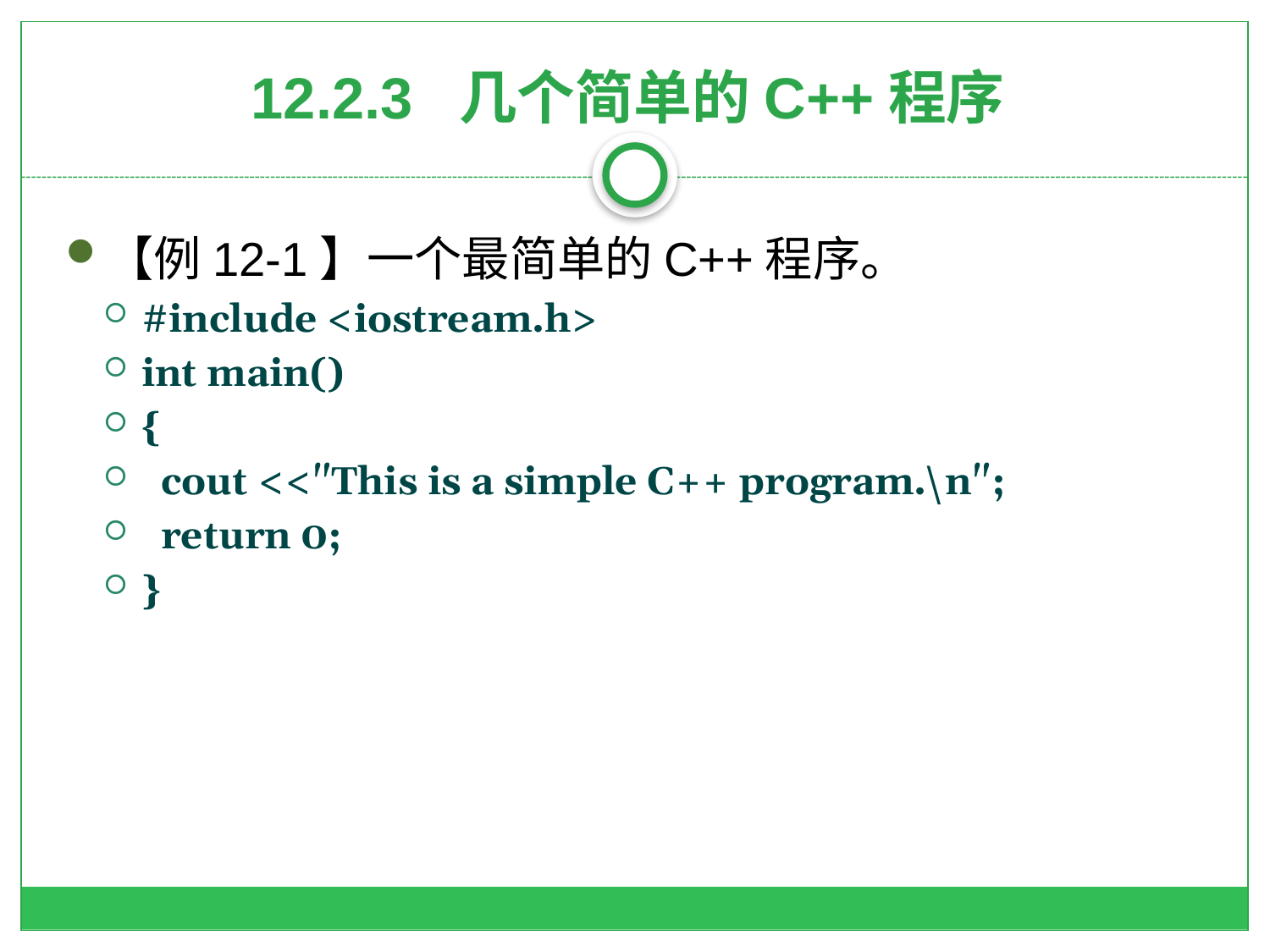

# 12.2.3  几个简单的C++程序
【例12-1】一个最简单的C++程序。
#include <iostream.h>
int main()
{
  cout <<"This is a simple C++ program.\n";
  return 0;
}